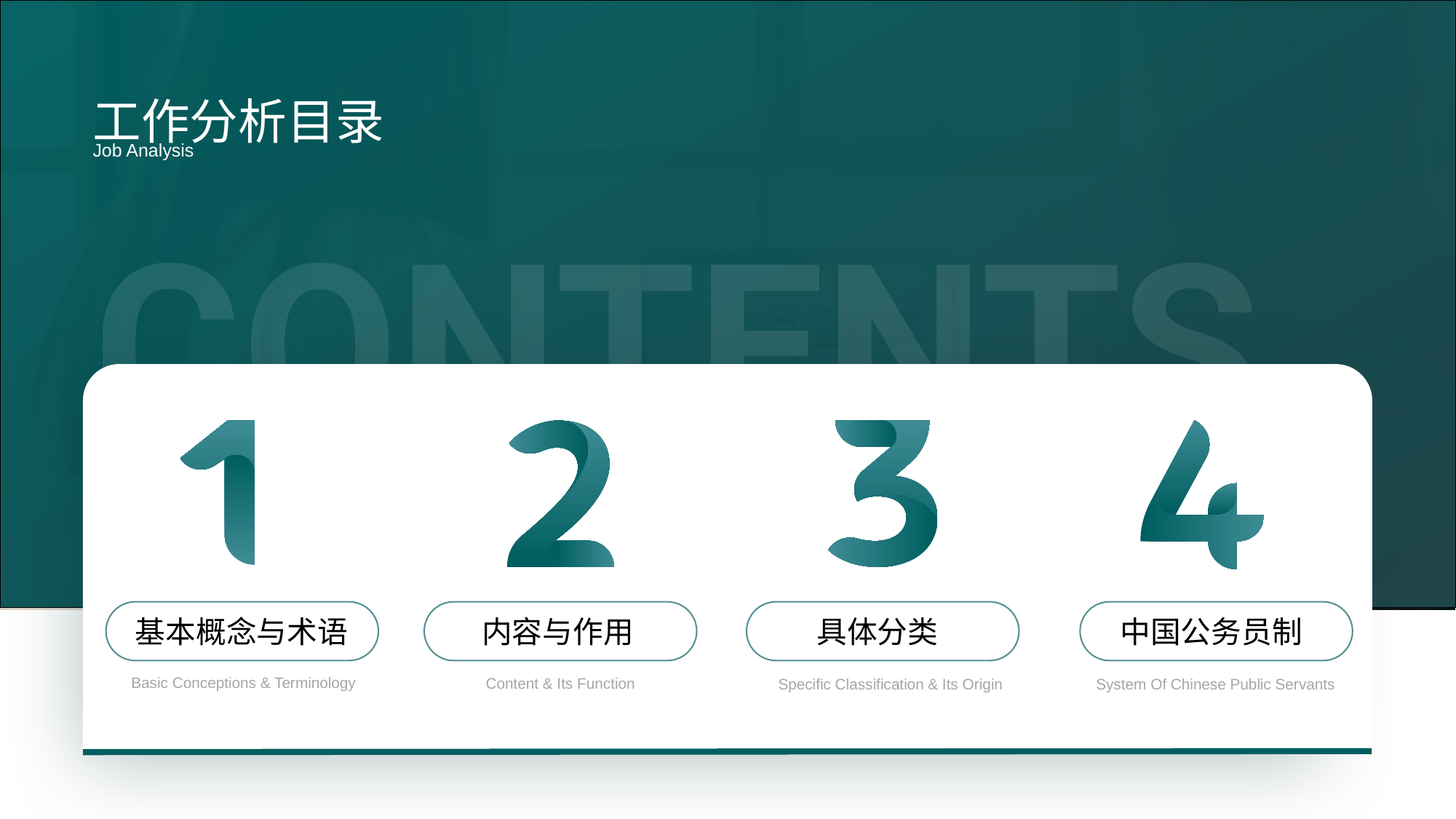

工作分析目录
Job Analysis

基本概念与术语
内容与作用
具体分类
中国公务员制
Basic Conceptions & Terminology
Content & Its Function
Specific Classification & Its Origin
System Of Chinese Public Servants